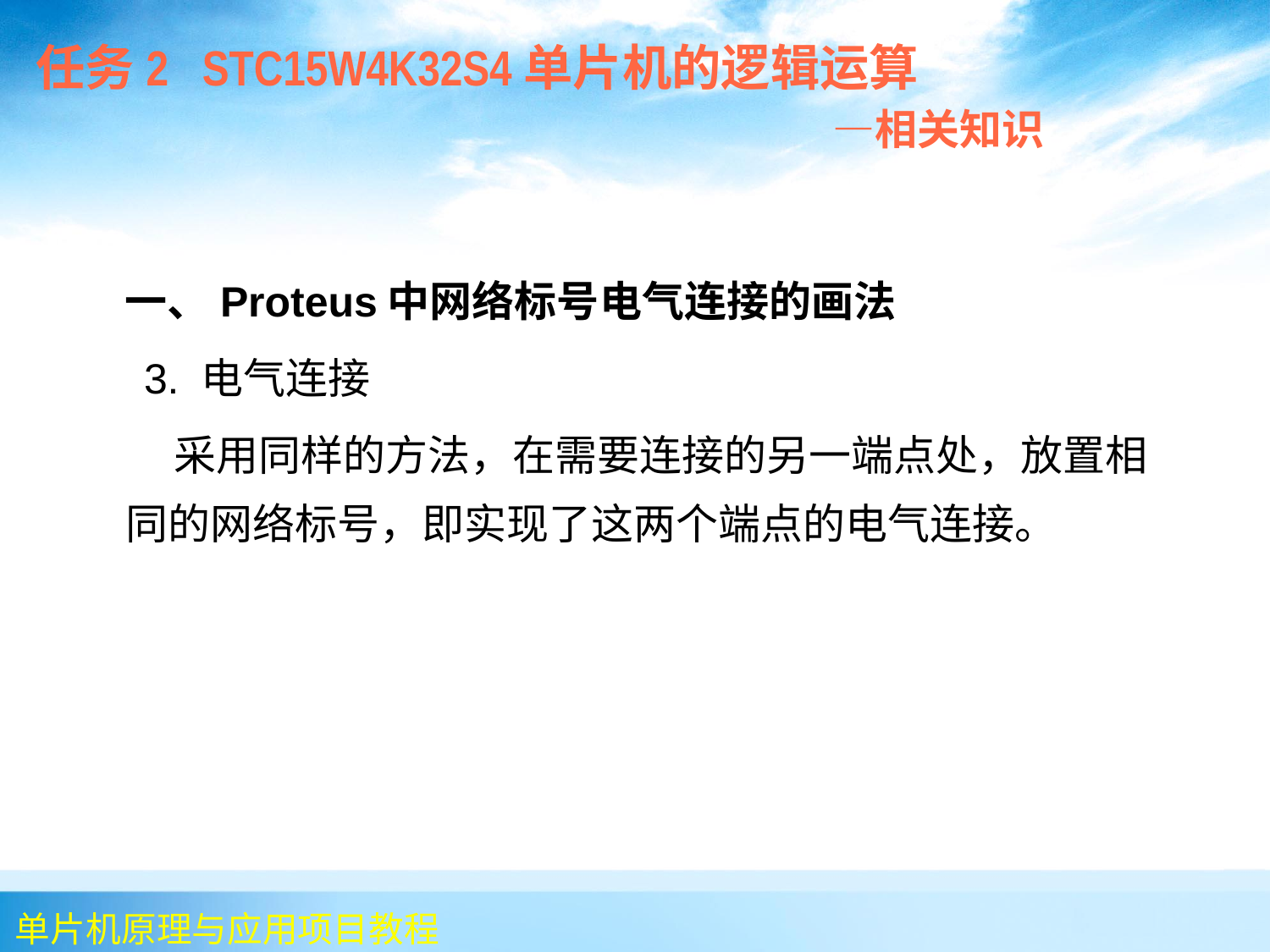

任务2   STC15W4K32S4单片机的逻辑运算
                                                                       —相关知识
    一、Proteus中网络标号电气连接的画法
     3. 电气连接
	    采用同样的方法，在需要连接的另一端点处，放置相同的网络标号，即实现了这两个端点的电气连接。